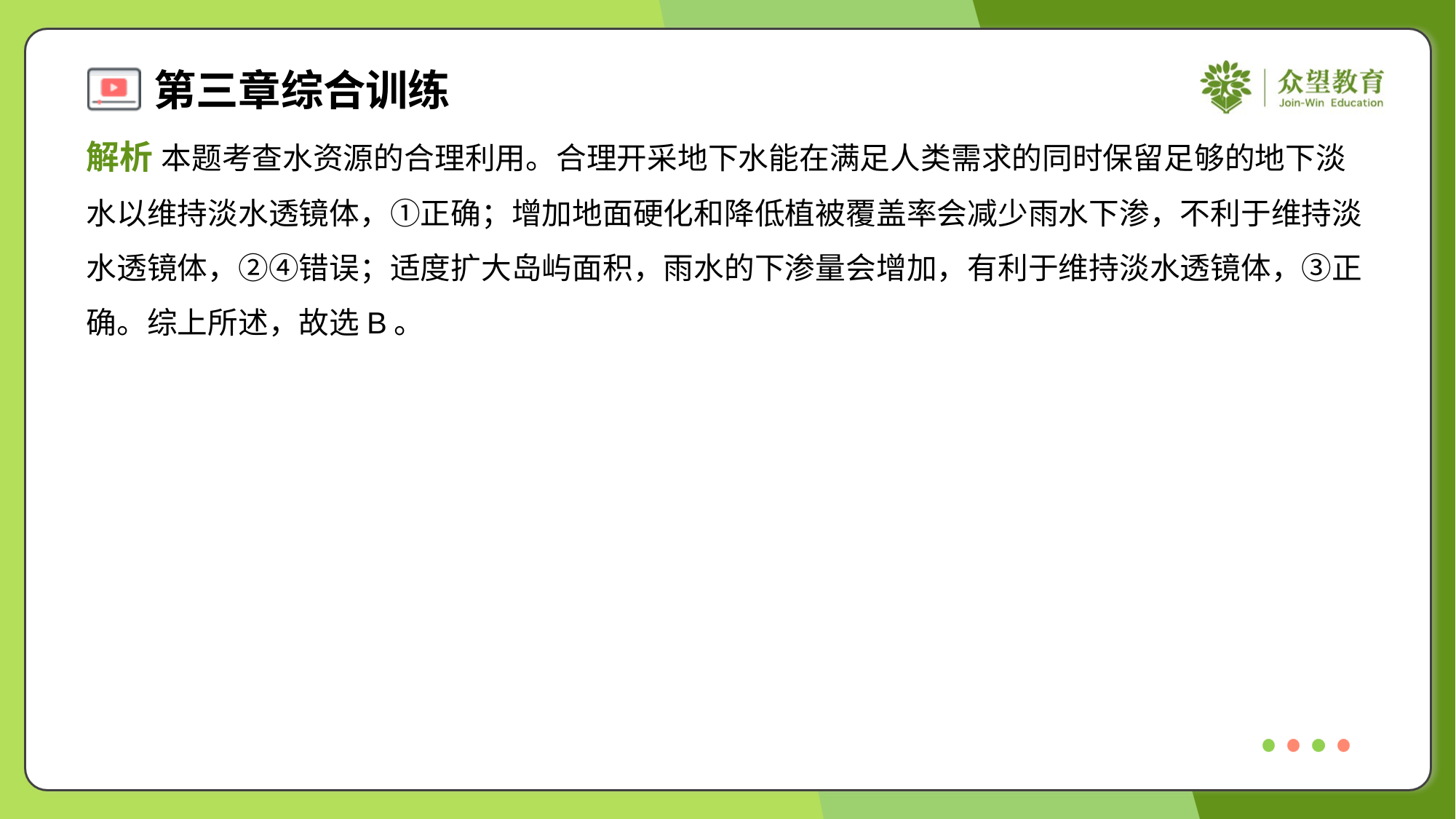

解析 本题考查水资源的合理利用。合理开采地下水能在满足人类需求的同时保留足够的地下淡
水以维持淡水透镜体，①正确；增加地面硬化和降低植被覆盖率会减少雨水下渗，不利于维持淡
水透镜体，②④错误；适度扩大岛屿面积，雨水的下渗量会增加，有利于维持淡水透镜体，③正
确。综上所述，故选B。